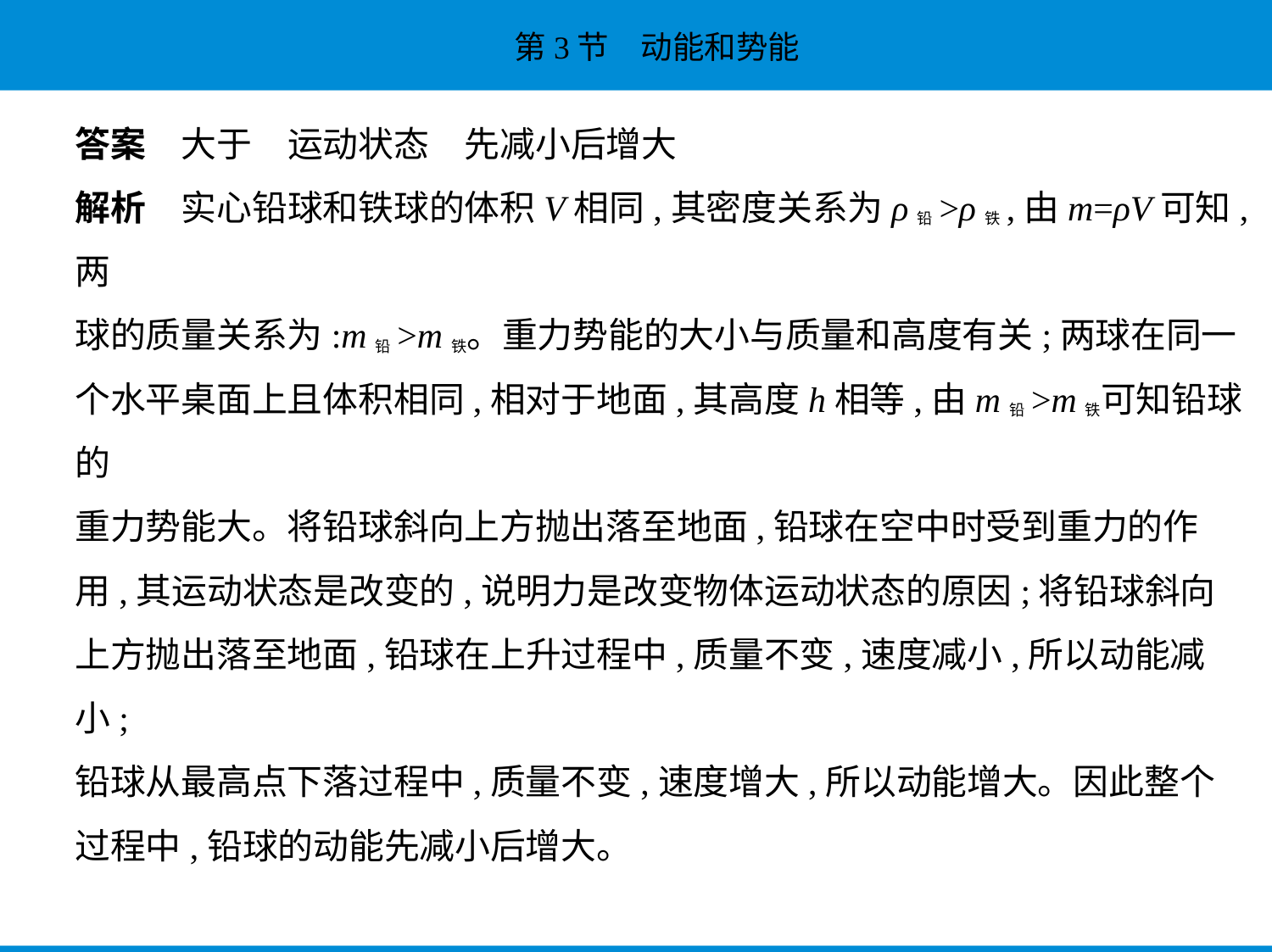

答案　大于　运动状态　先减小后增大
解析　实心铅球和铁球的体积V相同,其密度关系为ρ铅>ρ铁,由m=ρV可知,两
球的质量关系为:m铅>m铁。重力势能的大小与质量和高度有关;两球在同一
个水平桌面上且体积相同,相对于地面,其高度h相等,由m铅>m铁可知铅球的
重力势能大。将铅球斜向上方抛出落至地面,铅球在空中时受到重力的作
用,其运动状态是改变的,说明力是改变物体运动状态的原因;将铅球斜向
上方抛出落至地面,铅球在上升过程中,质量不变,速度减小,所以动能减小;
铅球从最高点下落过程中,质量不变,速度增大,所以动能增大。因此整个
过程中,铅球的动能先减小后增大。